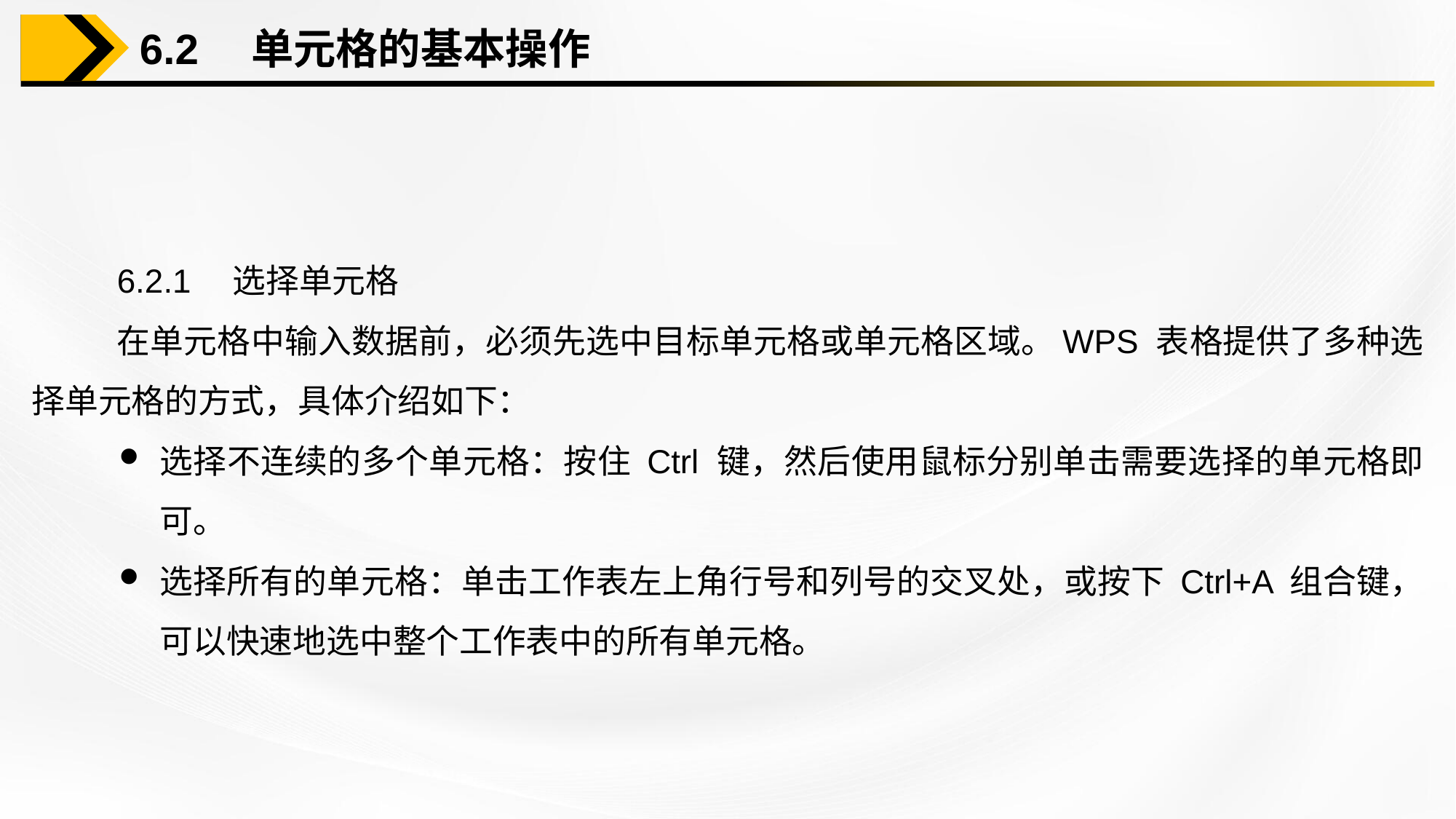

6.2　单元格的基本操作
6.2.1　选择单元格
在单元格中输入数据前，必须先选中目标单元格或单元格区域。WPS 表格提供了多种选择单元格的方式，具体介绍如下：
选择不连续的多个单元格：按住 Ctrl 键，然后使用鼠标分别单击需要选择的单元格即可。
选择所有的单元格：单击工作表左上角行号和列号的交叉处，或按下 Ctrl+A 组合键，可以快速地选中整个工作表中的所有单元格。